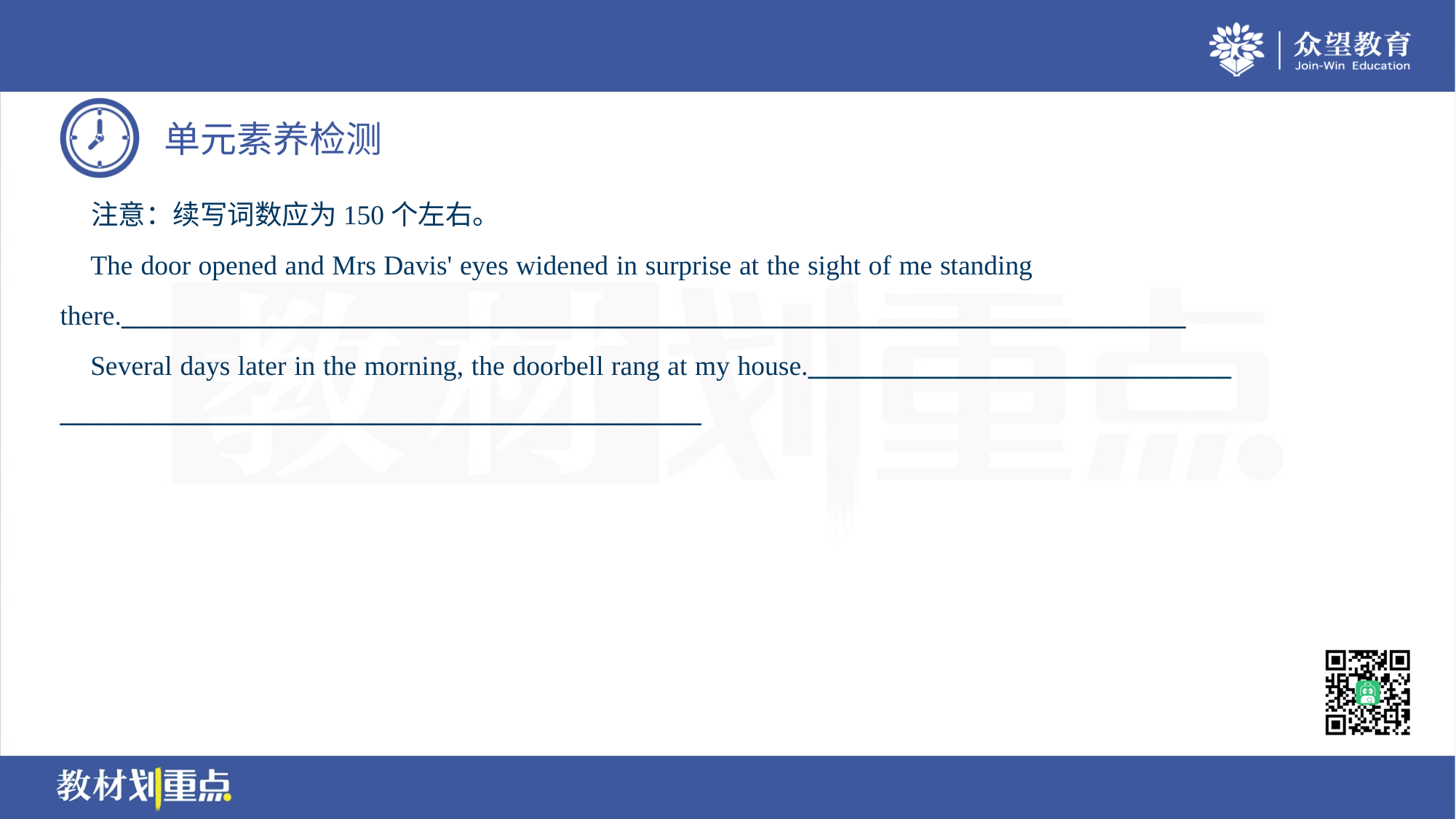

注意：续写词数应为150个左右。
    The door opened and Mrs Davis' eyes widened in surprise at the sight of me standing
there.______________________________________________________________________________
    Several days later in the morning, the doorbell rang at my house._______________________________
_______________________________________________